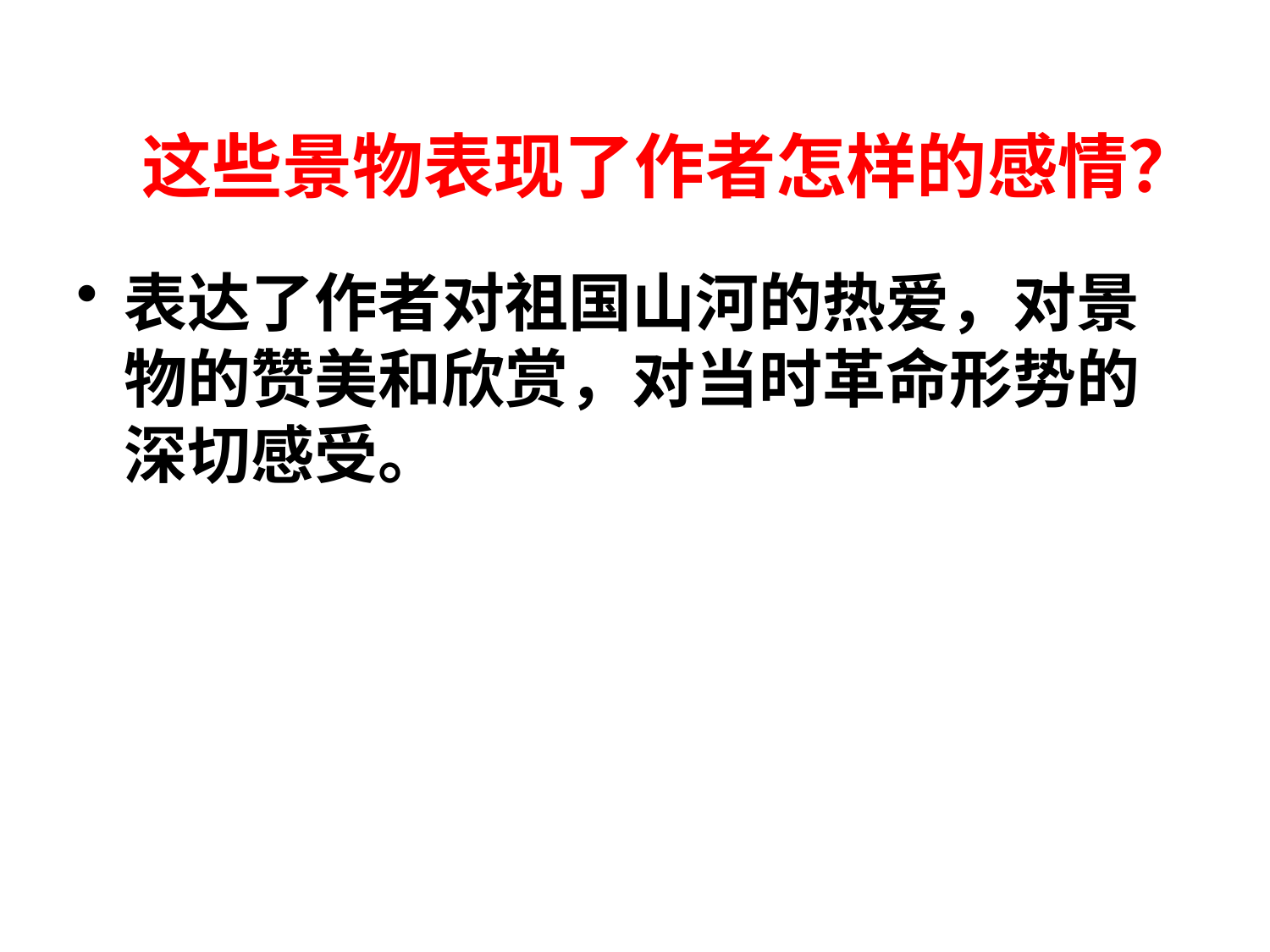

# 这些景物表现了作者怎样的感情？
表达了作者对祖国山河的热爱，对景物的赞美和欣赏，对当时革命形势的深切感受。